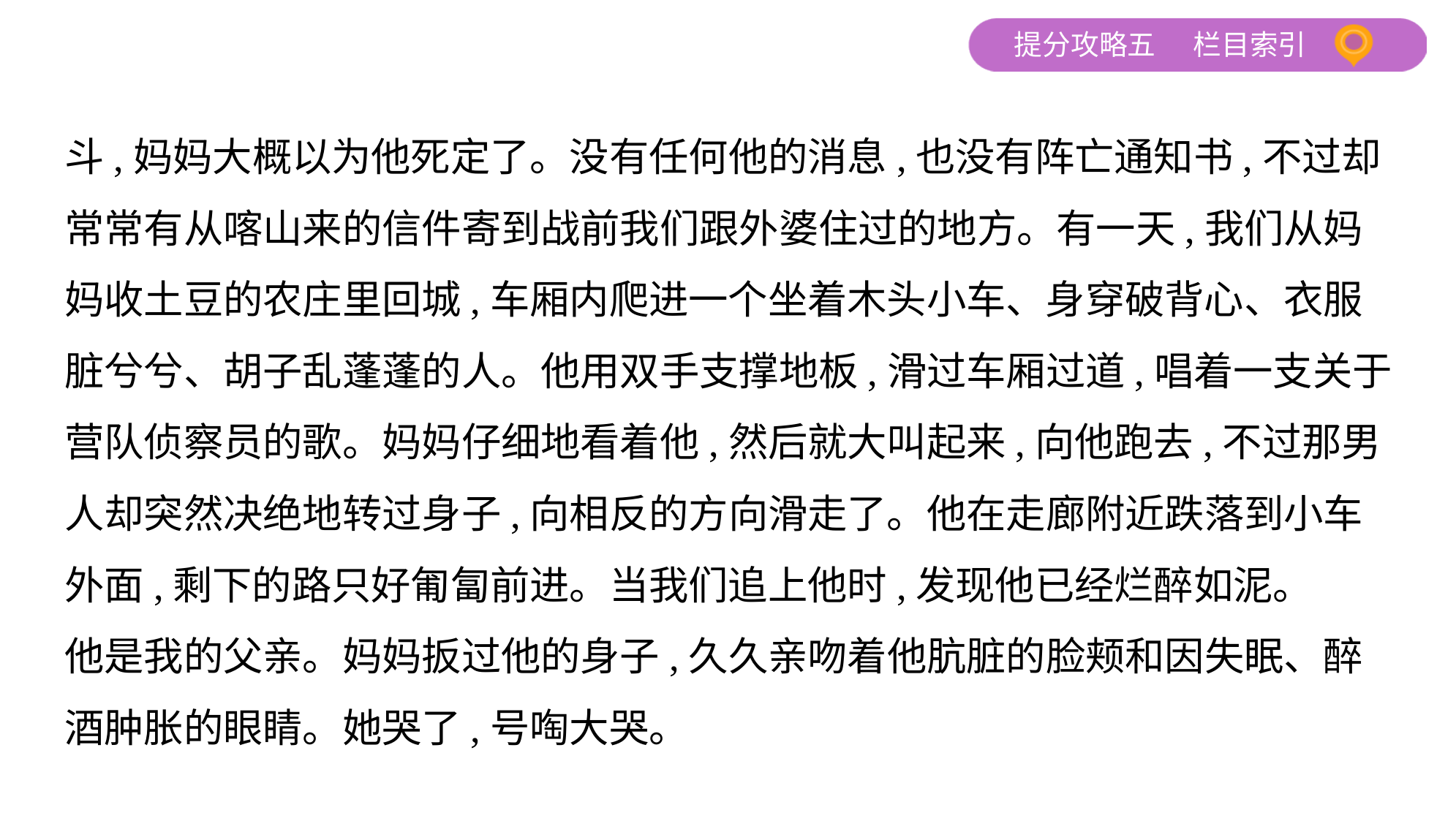

斗,妈妈大概以为他死定了。没有任何他的消息,也没有阵亡通知书,不过却
常常有从喀山来的信件寄到战前我们跟外婆住过的地方。有一天,我们从妈
妈收土豆的农庄里回城,车厢内爬进一个坐着木头小车、身穿破背心、衣服
脏兮兮、胡子乱蓬蓬的人。他用双手支撑地板,滑过车厢过道,唱着一支关于
营队侦察员的歌。妈妈仔细地看着他,然后就大叫起来,向他跑去,不过那男
人却突然决绝地转过身子,向相反的方向滑走了。他在走廊附近跌落到小车
外面,剩下的路只好匍匐前进。当我们追上他时,发现他已经烂醉如泥。
他是我的父亲。妈妈扳过他的身子,久久亲吻着他肮脏的脸颊和因失眠、醉
酒肿胀的眼睛。她哭了,号啕大哭。